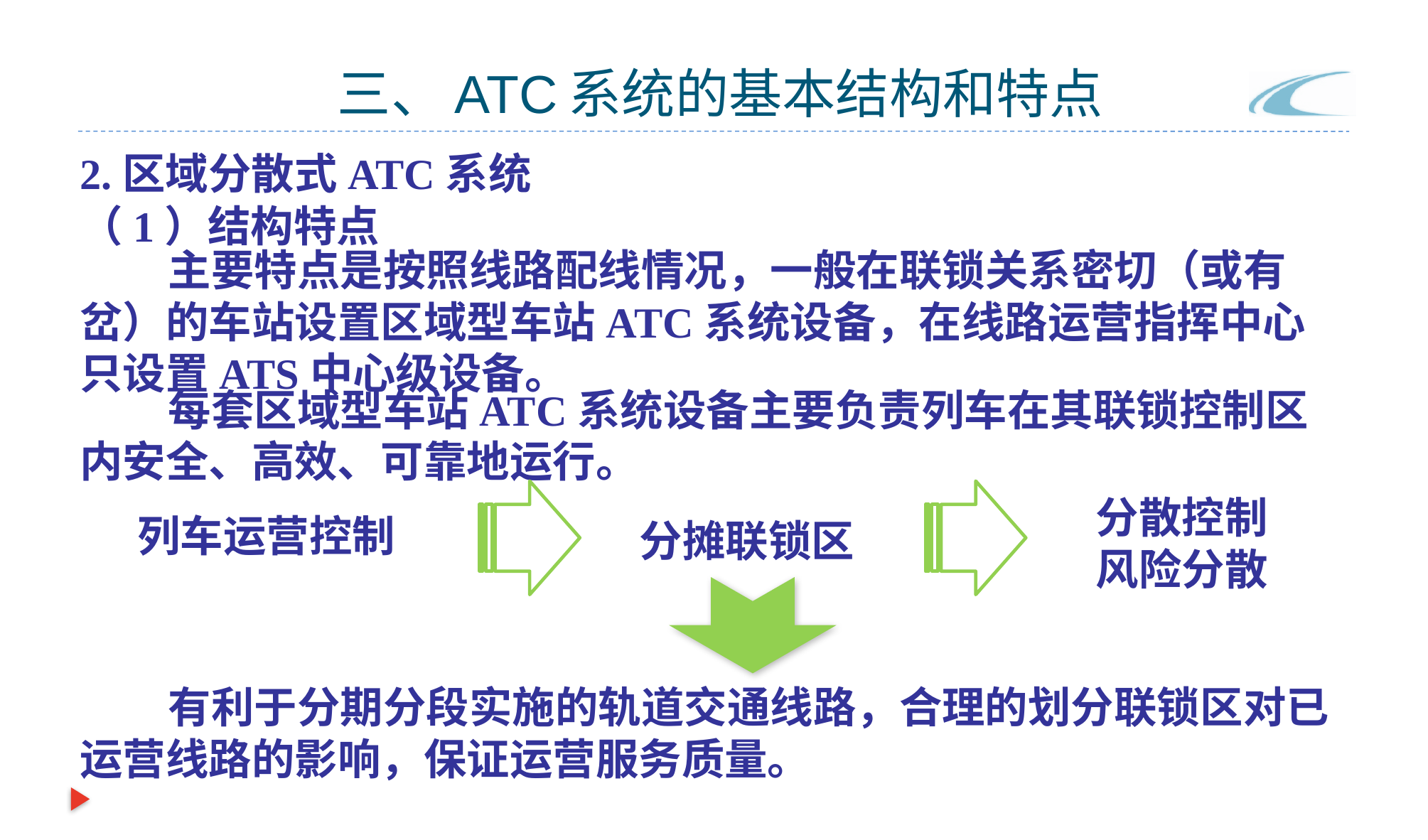

# 三、ATC系统的基本结构和特点
2.区域分散式ATC系统
（1）结构特点
        主要特点是按照线路配线情况，一般在联锁关系密切（或有岔）的车站设置区域型车站ATC系统设备，在线路运营指挥中心只设置ATS中心级设备。
        每套区域型车站ATC系统设备主要负责列车在其联锁控制区内安全、高效、可靠地运行。

分散控制
风险分散
列车运营控制
分摊联锁区

        有利于分期分段实施的轨道交通线路，合理的划分联锁区对已运营线路的影响，保证运营服务质量。